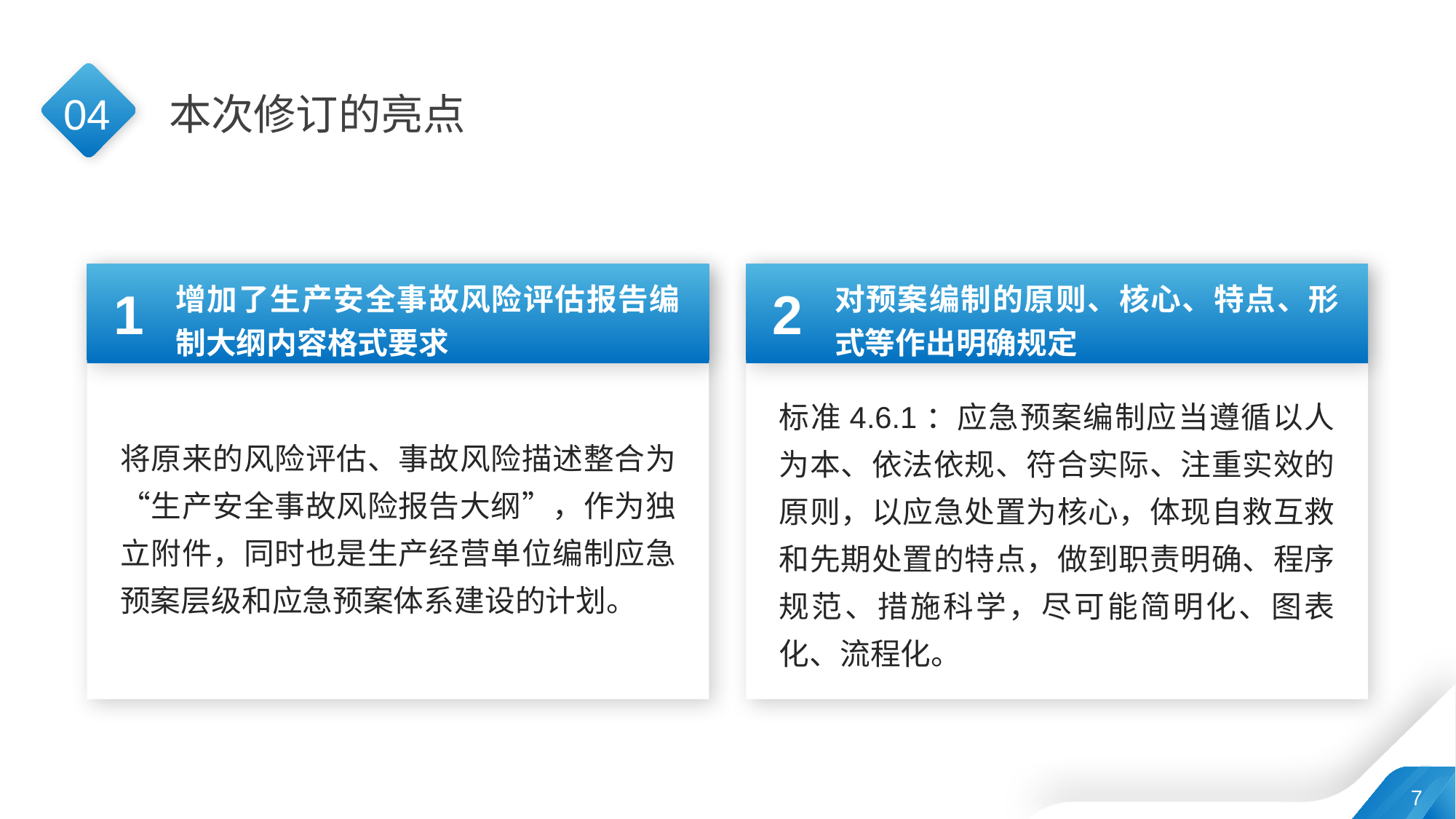

04
本次修订的亮点

增加了生产安全事故风险评估报告编制大纲内容格式要求
对预案编制的原则、核心、特点、形式等作出明确规定
1
2
标准4.6.1：应急预案编制应当遵循以人为本、依法依规、符合实际、注重实效的原则，以应急处置为核心，体现自救互救和先期处置的特点，做到职责明确、程序规范、措施科学，尽可能简明化、图表化、流程化。
将原来的风险评估、事故风险描述整合为“生产安全事故风险报告大纲”，作为独立附件，同时也是生产经营单位编制应急预案层级和应急预案体系建设的计划。